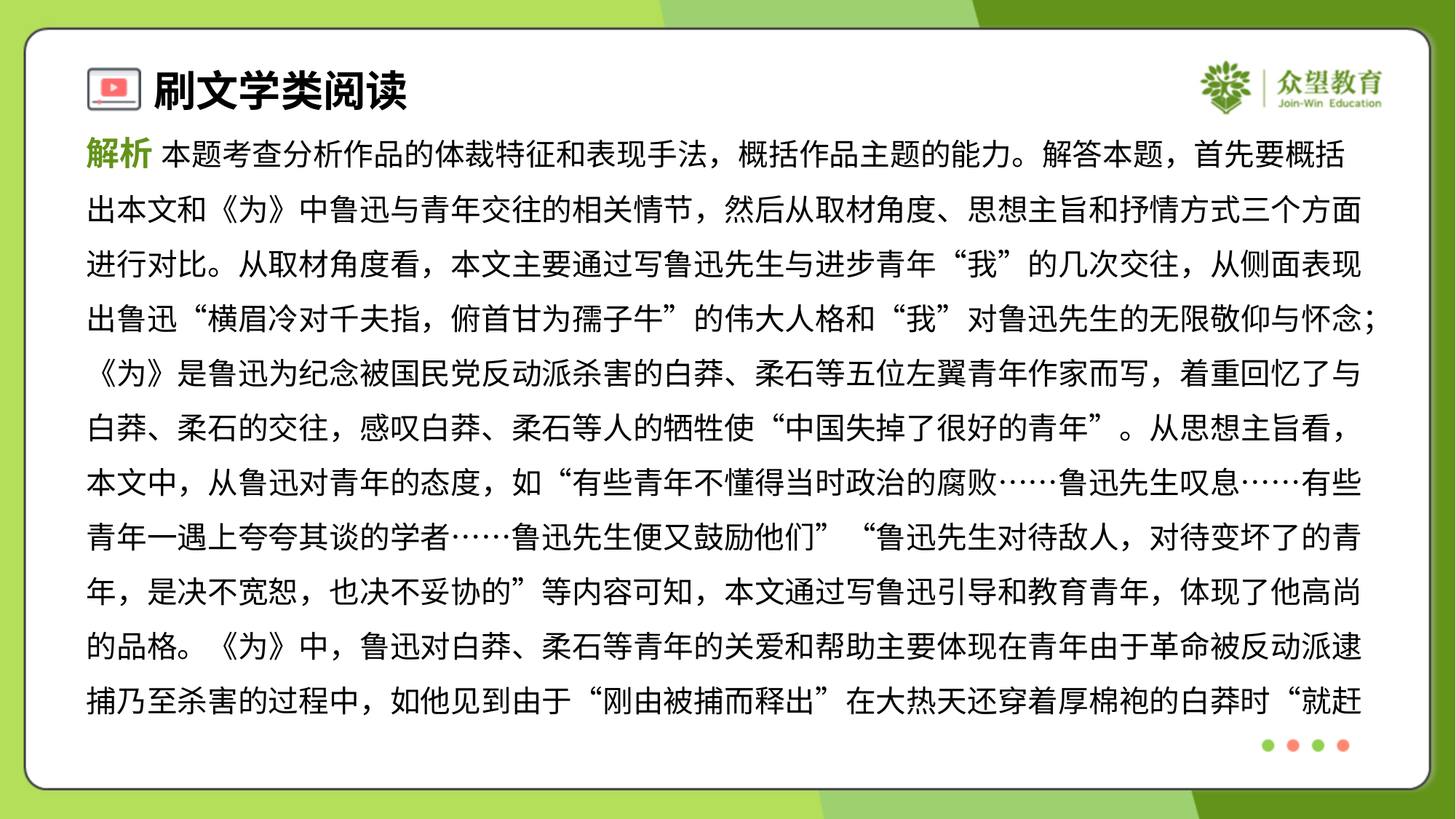

解析 本题考查分析作品的体裁特征和表现手法，概括作品主题的能力。解答本题，首先要概括
出本文和《为》中鲁迅与青年交往的相关情节，然后从取材角度、思想主旨和抒情方式三个方面
进行对比。从取材角度看，本文主要通过写鲁迅先生与进步青年“我”的几次交往，从侧面表现
出鲁迅“横眉冷对千夫指，俯首甘为孺子牛”的伟大人格和“我”对鲁迅先生的无限敬仰与怀念；
《为》是鲁迅为纪念被国民党反动派杀害的白莽、柔石等五位左翼青年作家而写，着重回忆了与
白莽、柔石的交往，感叹白莽、柔石等人的牺牲使“中国失掉了很好的青年”。从思想主旨看，
本文中，从鲁迅对青年的态度，如“有些青年不懂得当时政治的腐败……鲁迅先生叹息……有些
青年一遇上夸夸其谈的学者……鲁迅先生便又鼓励他们”“鲁迅先生对待敌人，对待变坏了的青
年，是决不宽恕，也决不妥协的”等内容可知，本文通过写鲁迅引导和教育青年，体现了他高尚
的品格。《为》中，鲁迅对白莽、柔石等青年的关爱和帮助主要体现在青年由于革命被反动派逮
捕乃至杀害的过程中，如他见到由于“刚由被捕而释出”在大热天还穿着厚棉袍的白莽时“就赶